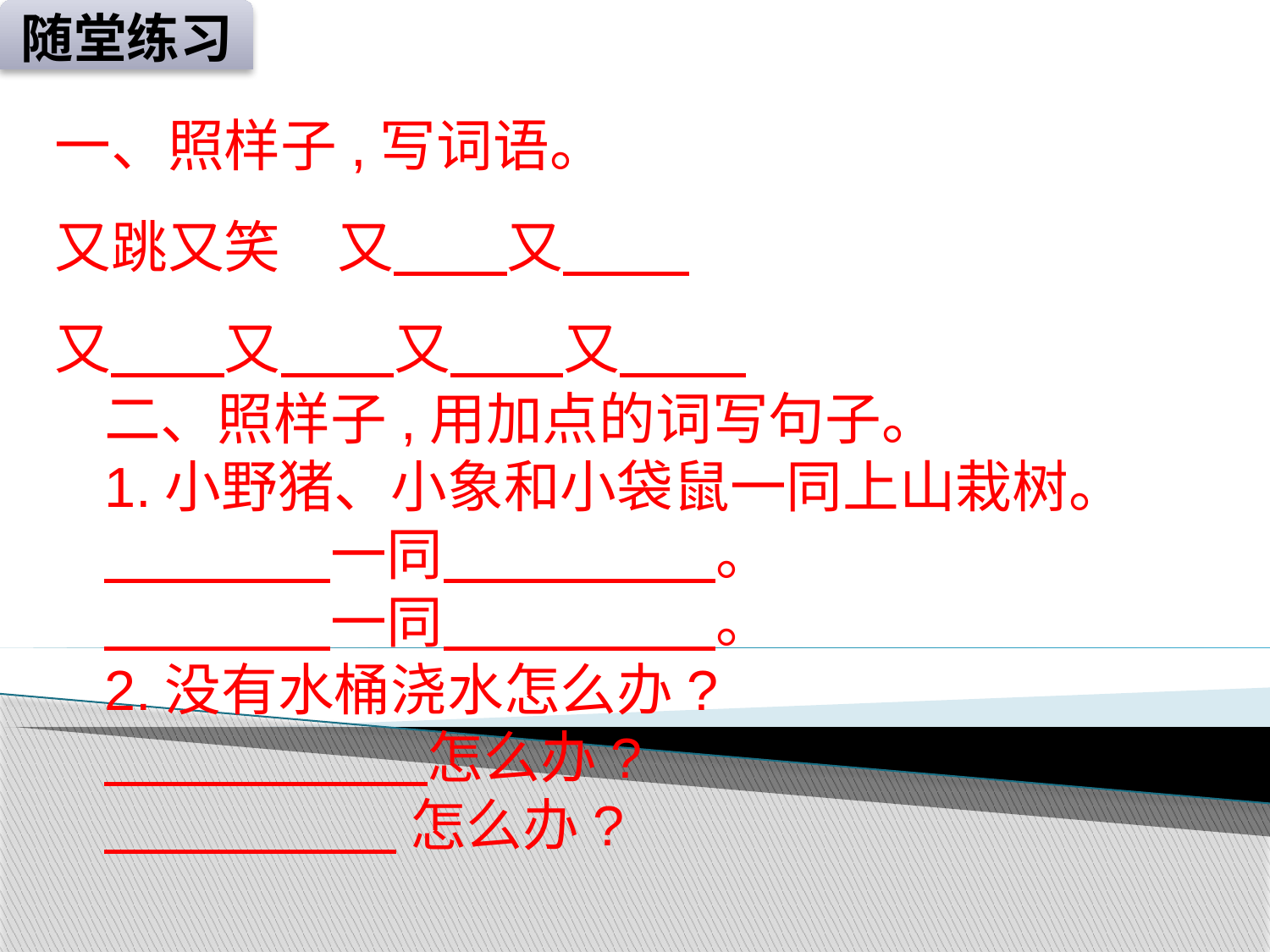

随堂练习
一、照样子,写词语。
又跳又笑　又　　又
又　　又　　又　　又

二、照样子,用加点的词写句子。
1.小野猪、小象和小袋鼠一同上山栽树。
　　　　一同                 　。
　　　　一同                 　。
2.没有水桶浇水怎么办?
　                     怎么办?
                       怎么办?